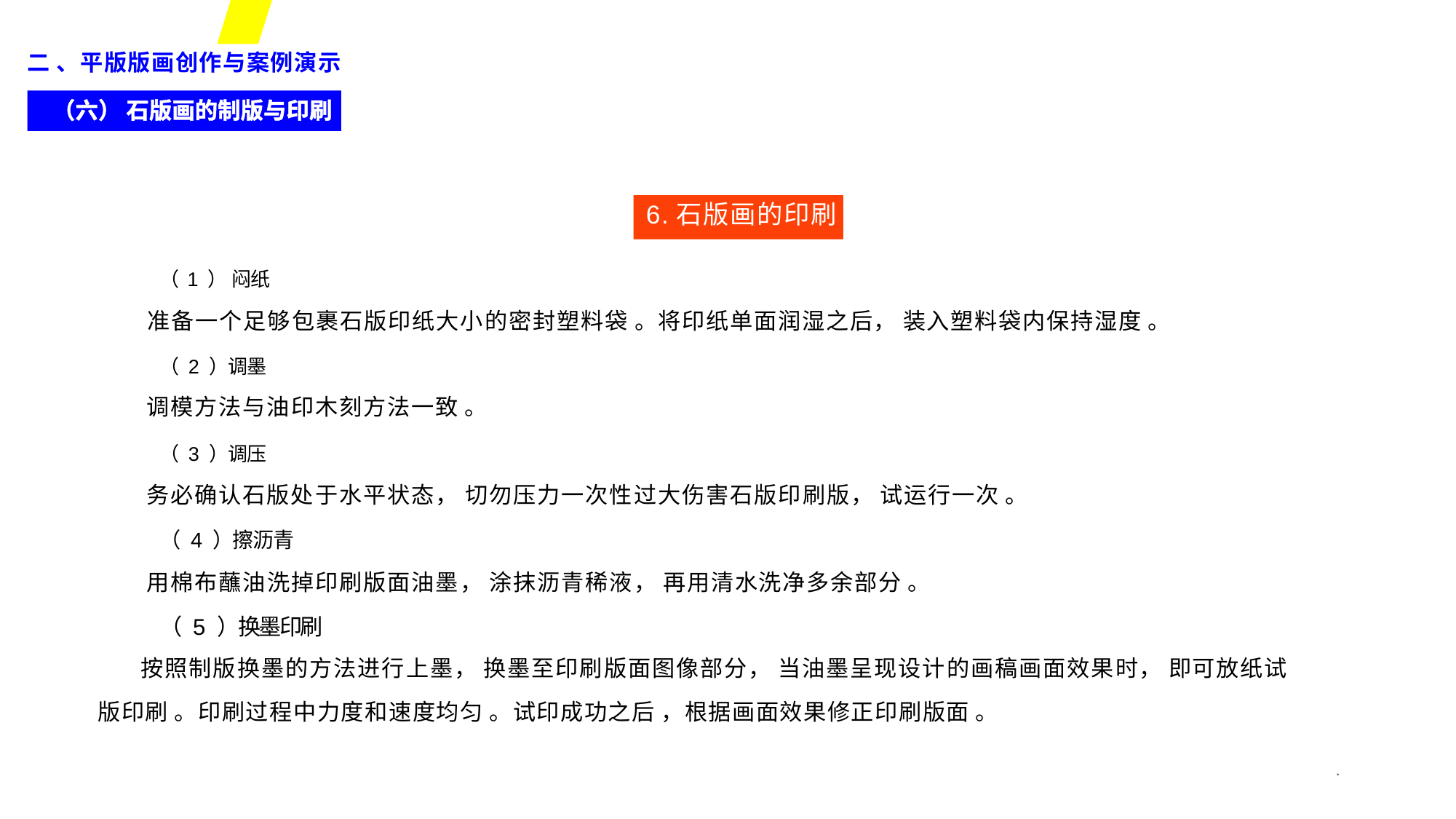

二 、平版版画创作与案例演示

（六） 石版画的制版与印刷

6.石版画的印刷

（ 1 ） 闷纸
准备一个足够包裹石版印纸大小的密封塑料袋 。将印纸单面润湿之后， 装入塑料袋内保持湿度 。
（ 2 ）调墨
调模方法与油印木刻方法一致 。
（ 3 ）调压
务必确认石版处于水平状态， 切勿压力一次性过大伤害石版印刷版， 试运行一次 。
（ 4 ）擦沥青
用棉布蘸油洗掉印刷版面油墨， 涂抹沥青稀液， 再用清水洗净多余部分 。
（ 5 ）换墨印刷
按照制版换墨的方法进行上墨， 换墨至印刷版面图像部分， 当油墨呈现设计的画稿画面效果时， 即可放纸试
版印刷 。印刷过程中力度和速度均匀 。试印成功之后 ，根据画面效果修正印刷版面 。

*